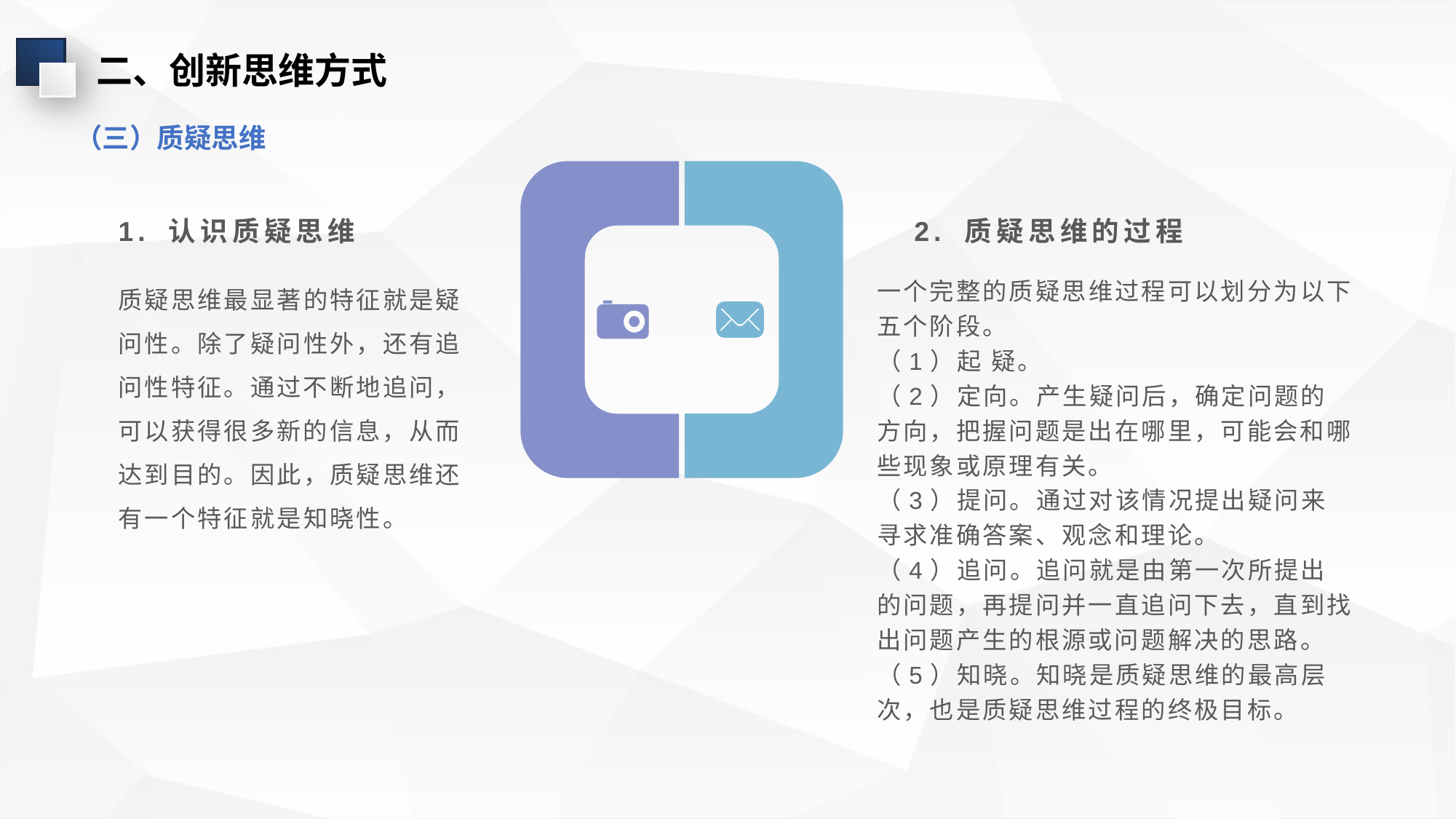

二、创新思维方式
（三）质疑思维

1. 认识质疑思维
2. 质疑思维的过程
质疑思维最显著的特征就是疑问性。除了疑问性外，还有追问性特征。通过不断地追问，可以获得很多新的信息，从而达到目的。因此，质疑思维还有一个特征就是知晓性。
一个完整的质疑思维过程可以划分为以下五个阶段。
（1）起 疑。
（2）定向。产生疑问后，确定问题的方向，把握问题是出在哪里，可能会和哪些现象或原理有关。
（3）提问。通过对该情况提出疑问来寻求准确答案、观念和理论。
（4）追问。追问就是由第一次所提出的问题，再提问并一直追问下去，直到找出问题产生的根源或问题解决的思路。
（5）知晓。知晓是质疑思维的最高层次，也是质疑思维过程的终极目标。